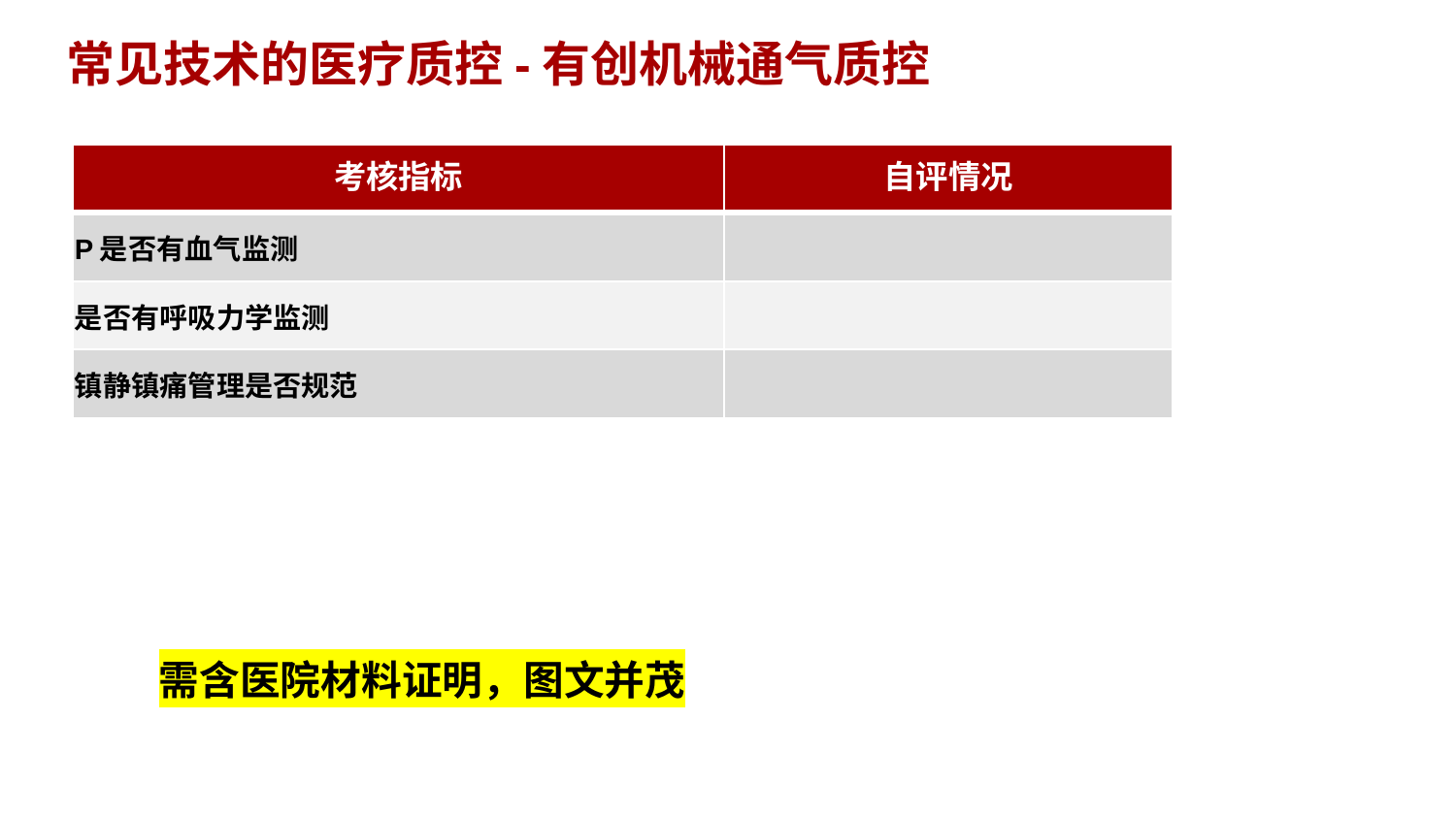

# 常见技术的医疗质控-有创机械通气质控
| 考核指标 | 自评情况 |
| --- | --- |
| P是否有血气监测 |  |
| 是否有呼吸力学监测 |  |
| 镇静镇痛管理是否规范 |  |
需含医院材料证明，图文并茂